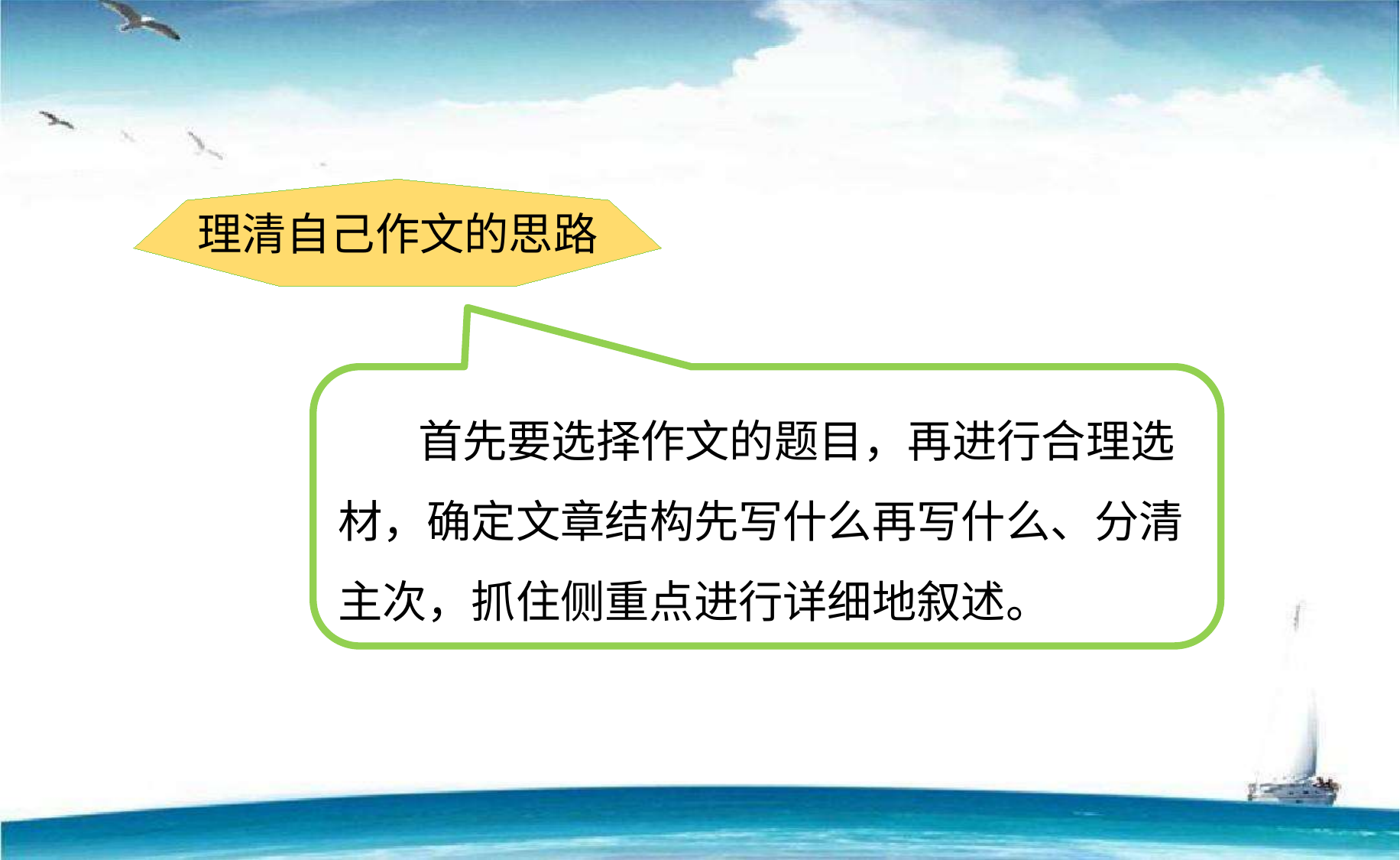

理清自己作文的思路
       首先要选择作文的题目，再进行合理选材，确定文章结构先写什么再写什么、分清主次，抓住侧重点进行详细地叙述。